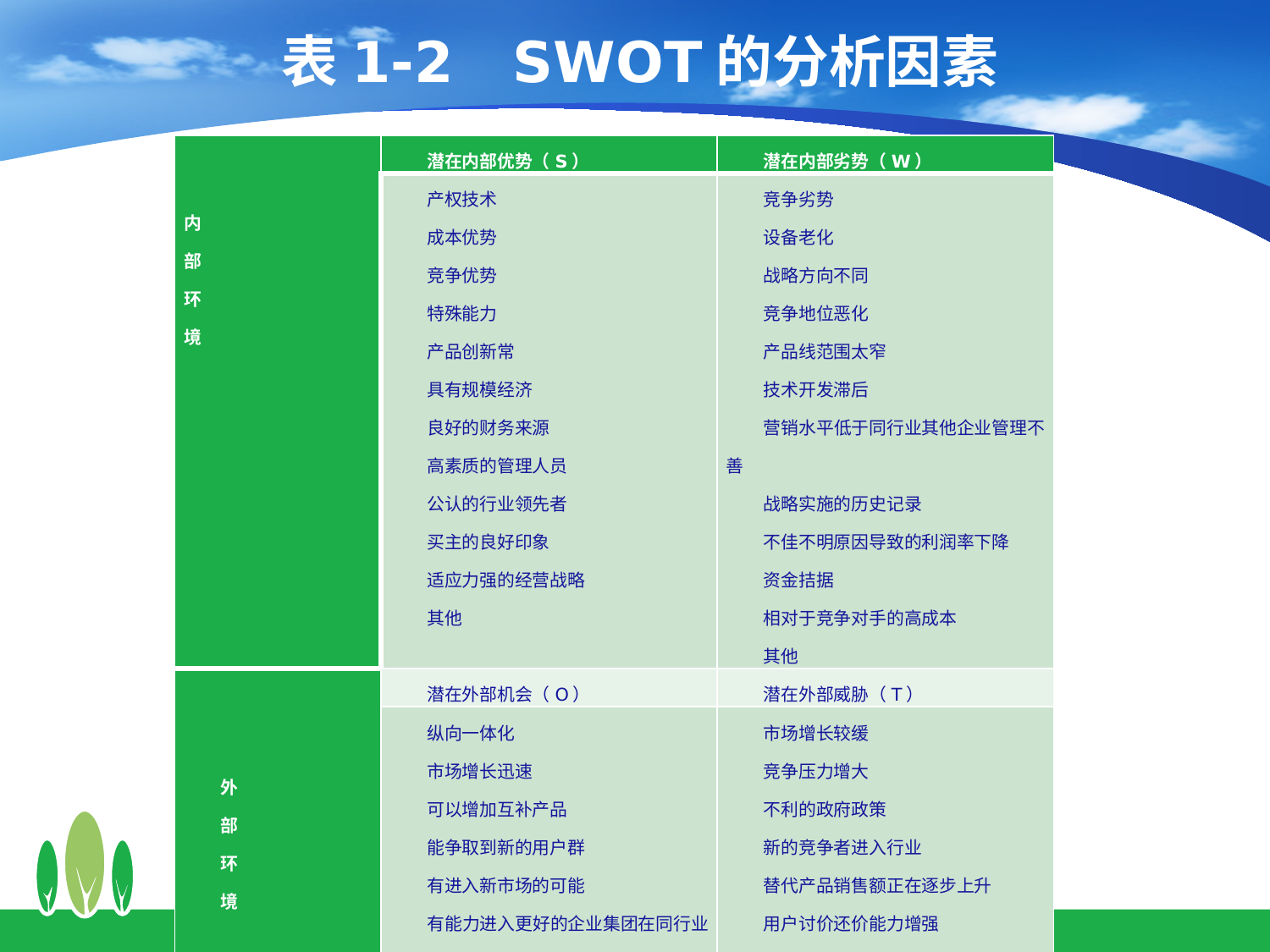

# 表1-2   SWOT的分析因素
| 内 部 环 境 | 潜在内部优势（S） | 潜在内部劣势（W） |
| --- | --- | --- |
|  | 产权技术 成本优势 竞争优势 特殊能力 产品创新常 具有规模经济 良好的财务来源 高素质的管理人员 公认的行业领先者 买主的良好印象 适应力强的经营战略 其他 | 竞争劣势 设备老化 战略方向不同 竞争地位恶化 产品线范围太窄 技术开发滞后 营销水平低于同行业其他企业管理不善 战略实施的历史记录 不佳不明原因导致的利润率下降 资金拮据 相对于竞争对手的高成本 其他 |
| 外 部 环 境 | 潜在外部机会（O） | 潜在外部威胁（T） |
|  | 纵向一体化 市场增长迅速 可以增加互补产品 能争取到新的用户群 有进入新市场的可能 有能力进入更好的企业集团在同行业中竞争业绩优良扩展产品线 满足用户需要 其他 | 市场增长较缓 竞争压力增大 不利的政府政策 新的竞争者进入行业 替代产品销售额正在逐步上升 用户讨价还价能力增强 用户需要与爱好逐步转变 通货膨胀递增 其他 |
18